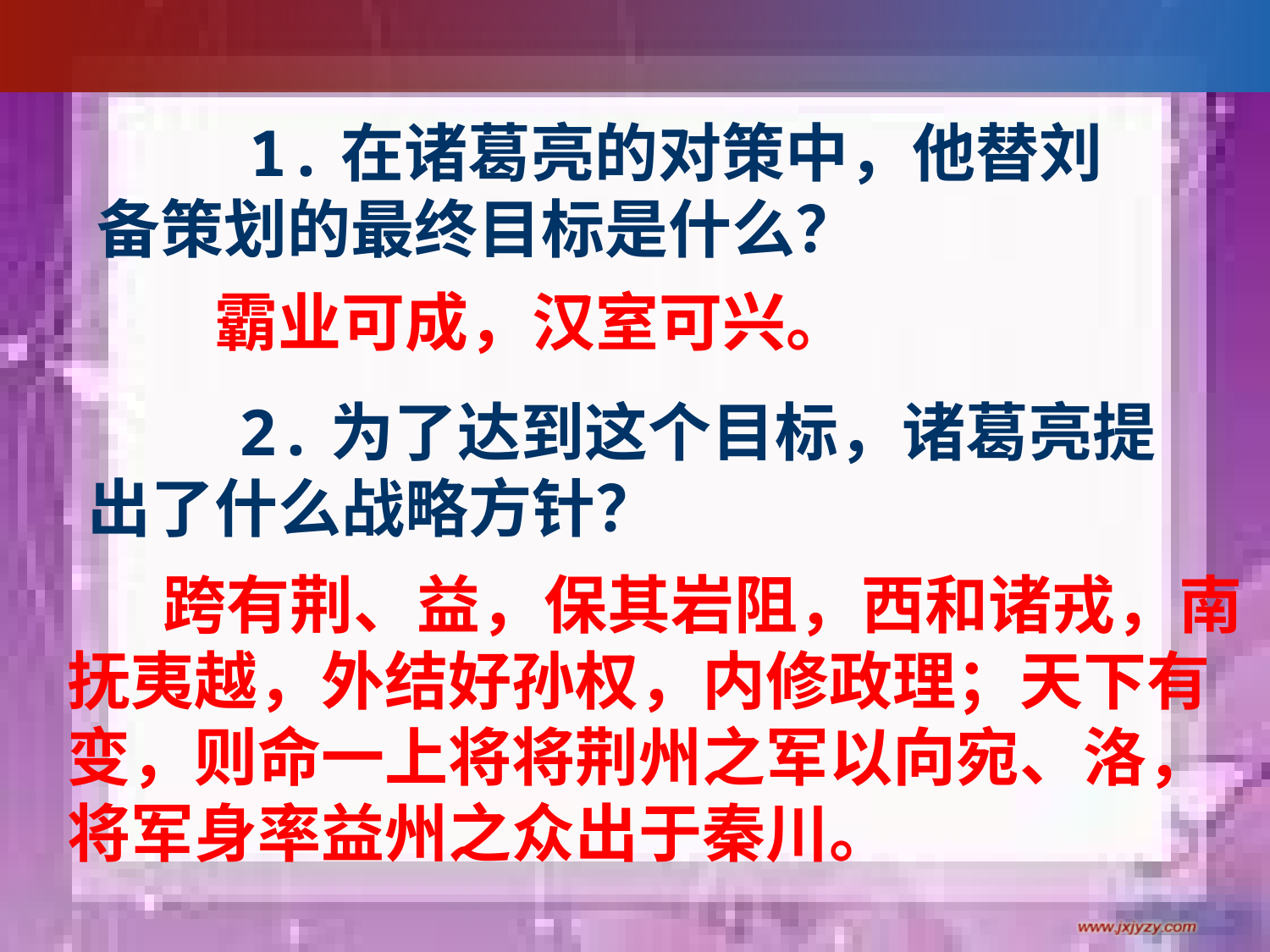

1.在诸葛亮的对策中，他替刘备策划的最终目标是什么？
霸业可成，汉室可兴。
   2.为了达到这个目标，诸葛亮提出了什么战略方针？
   跨有荆、益，保其岩阻，西和诸戎，南抚夷越，外结好孙权，内修政理；天下有变，则命一上将将荆州之军以向宛、洛，将军身率益州之众出于秦川。